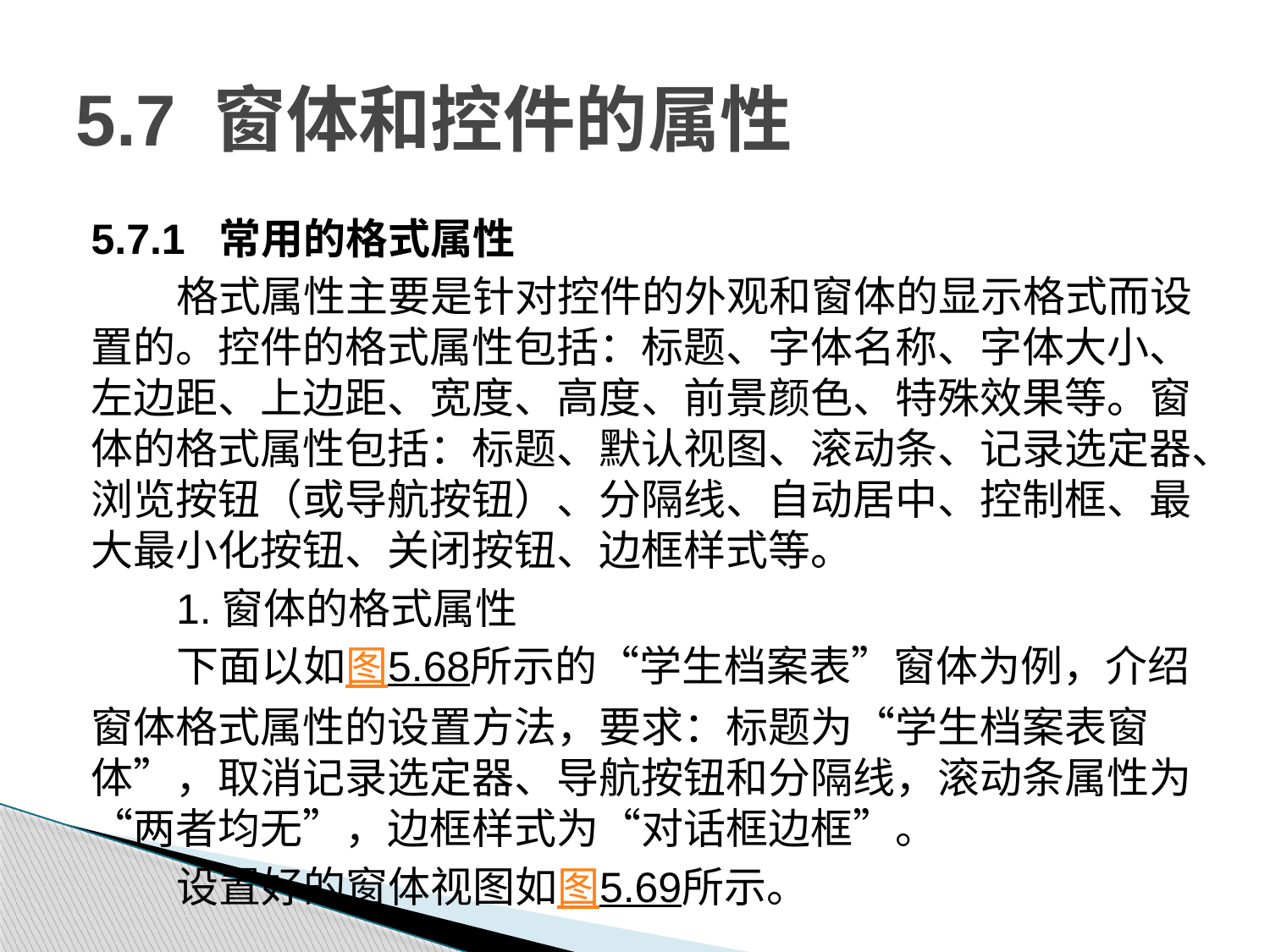

# 5.7 窗体和控件的属性
5.7.1  常用的格式属性
格式属性主要是针对控件的外观和窗体的显示格式而设置的。控件的格式属性包括：标题、字体名称、字体大小、左边距、上边距、宽度、高度、前景颜色、特殊效果等。窗体的格式属性包括：标题、默认视图、滚动条、记录选定器、浏览按钮（或导航按钮）、分隔线、自动居中、控制框、最大最小化按钮、关闭按钮、边框样式等。
1.窗体的格式属性
下面以如图5.68所示的“学生档案表”窗体为例，介绍窗体格式属性的设置方法，要求：标题为“学生档案表窗体”，取消记录选定器、导航按钮和分隔线，滚动条属性为“两者均无”，边框样式为“对话框边框”。
设置好的窗体视图如图5.69所示。